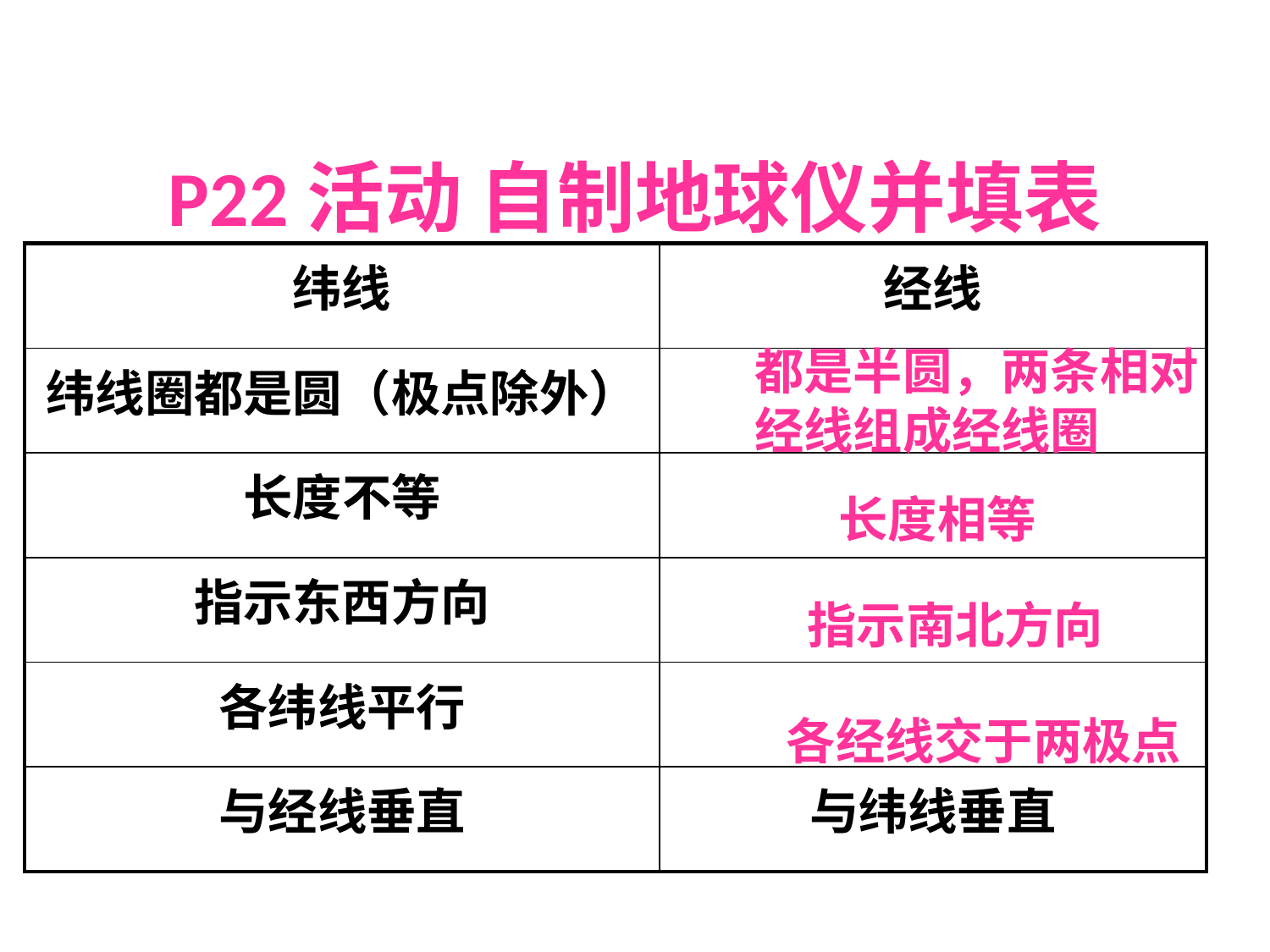

# P22活动 自制地球仪并填表
| 纬线 | 经线 |
| --- | --- |
| 纬线圈都是圆（极点除外） |  |
| 长度不等 |  |
| 指示东西方向 |  |
| 各纬线平行 |  |
| 与经线垂直 | 与纬线垂直 |
都是半圆，两条相对
经线组成经线圈
长度相等
指示南北方向
各经线交于两极点